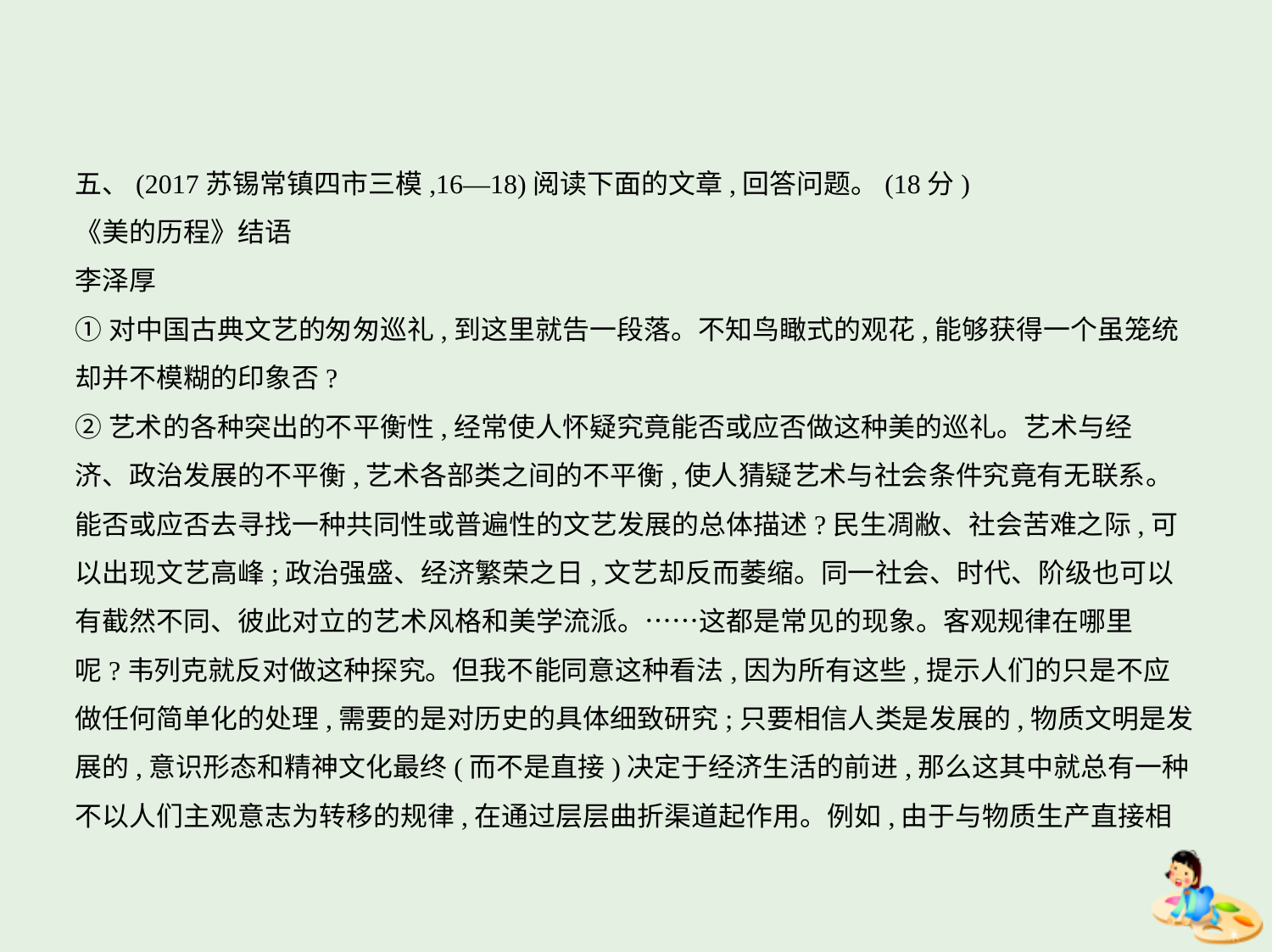

五、(2017苏锡常镇四市三模,16—18)阅读下面的文章,回答问题。(18分)
《美的历程》结语
李泽厚
①对中国古典文艺的匆匆巡礼,到这里就告一段落。不知鸟瞰式的观花,能够获得一个虽笼统
却并不模糊的印象否?
②艺术的各种突出的不平衡性,经常使人怀疑究竟能否或应否做这种美的巡礼。艺术与经
济、政治发展的不平衡,艺术各部类之间的不平衡,使人猜疑艺术与社会条件究竟有无联系。
能否或应否去寻找一种共同性或普遍性的文艺发展的总体描述?民生凋敝、社会苦难之际,可
以出现文艺高峰;政治强盛、经济繁荣之日,文艺却反而萎缩。同一社会、时代、阶级也可以
有截然不同、彼此对立的艺术风格和美学流派。……这都是常见的现象。客观规律在哪里
呢?韦列克就反对做这种探究。但我不能同意这种看法,因为所有这些,提示人们的只是不应
做任何简单化的处理,需要的是对历史的具体细致研究;只要相信人类是发展的,物质文明是发
展的,意识形态和精神文化最终(而不是直接)决定于经济生活的前进,那么这其中就总有一种
不以人们主观意志为转移的规律,在通过层层曲折渠道起作用。例如,由于与物质生产直接相